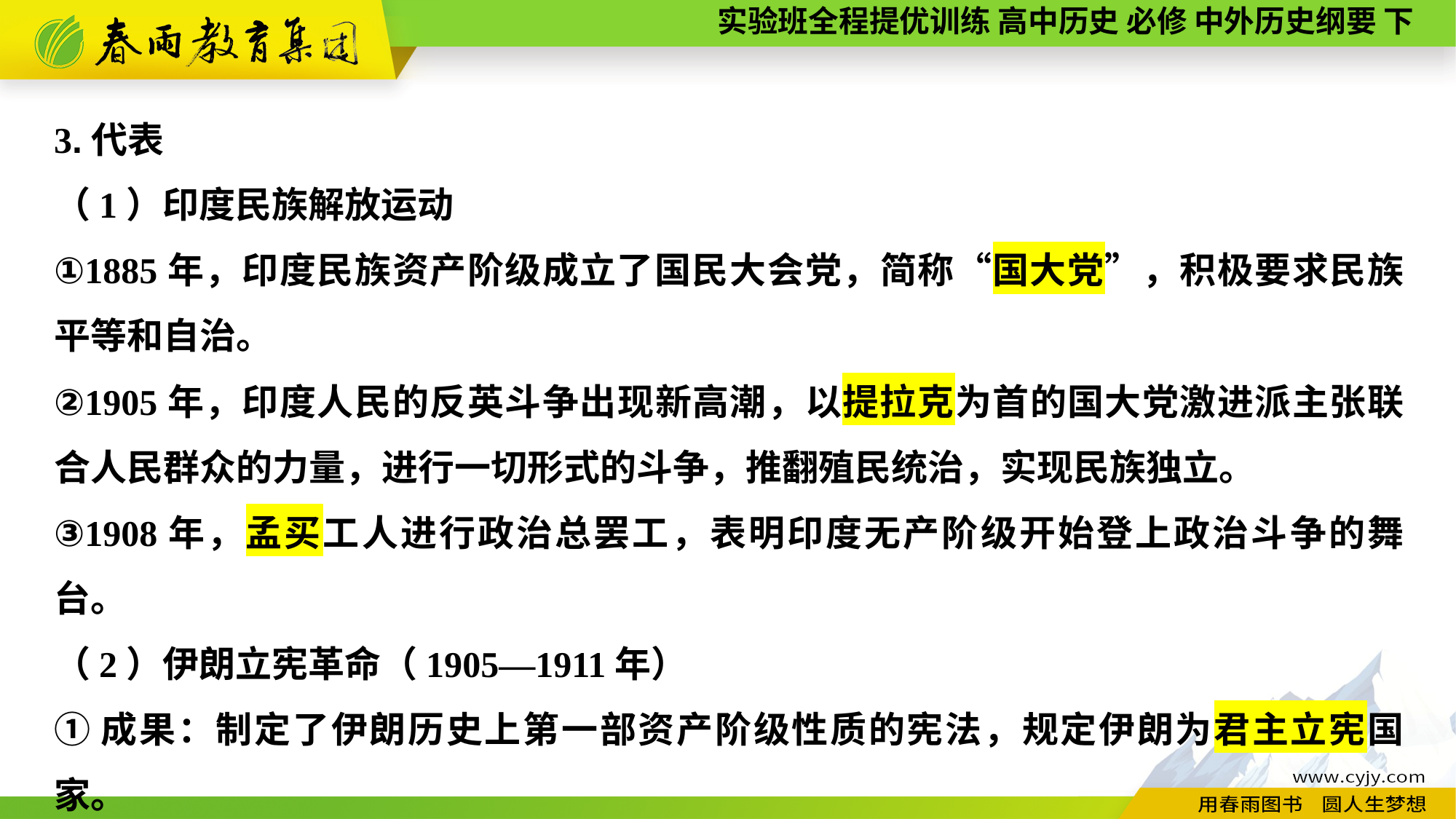

3.代表
（1）印度民族解放运动
①1885年，印度民族资产阶级成立了国民大会党，简称“国大党”，积极要求民族平等和自治。
②1905年，印度人民的反英斗争出现新高潮，以提拉克为首的国大党激进派主张联合人民群众的力量，进行一切形式的斗争，推翻殖民统治，实现民族独立。
③1908年，孟买工人进行政治总罢工，表明印度无产阶级开始登上政治斗争的舞台。
（2）伊朗立宪革命（1905—1911年）
①成果：制定了伊朗历史上第一部资产阶级性质的宪法，规定伊朗为君主立宪国家。
②结果：打击了封建主义和外国势力，传播了民族民主革命思想。